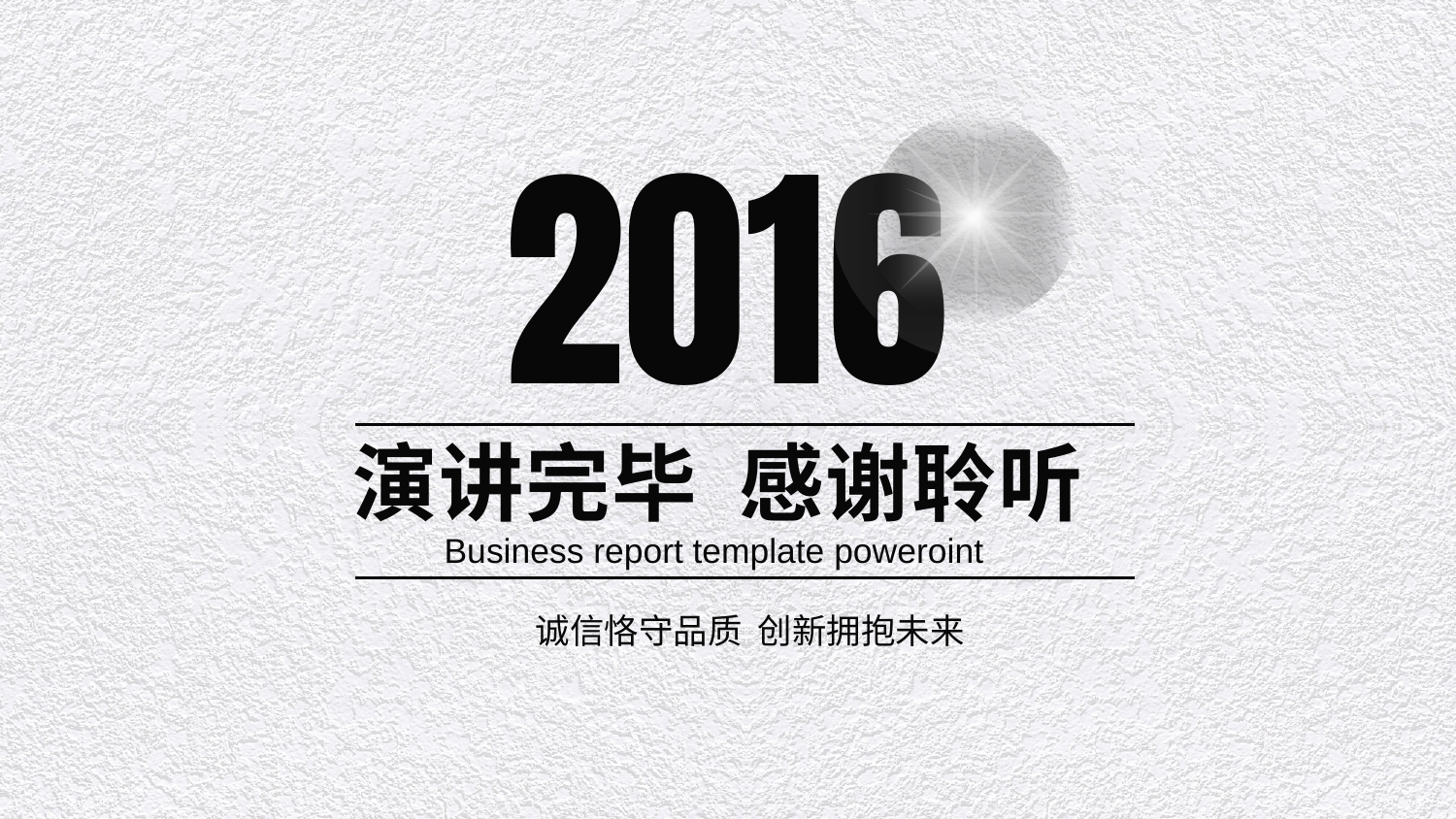

2016
演讲完毕  感谢聆听
Business report template poweroint
诚信恪守品质  创新拥抱未来